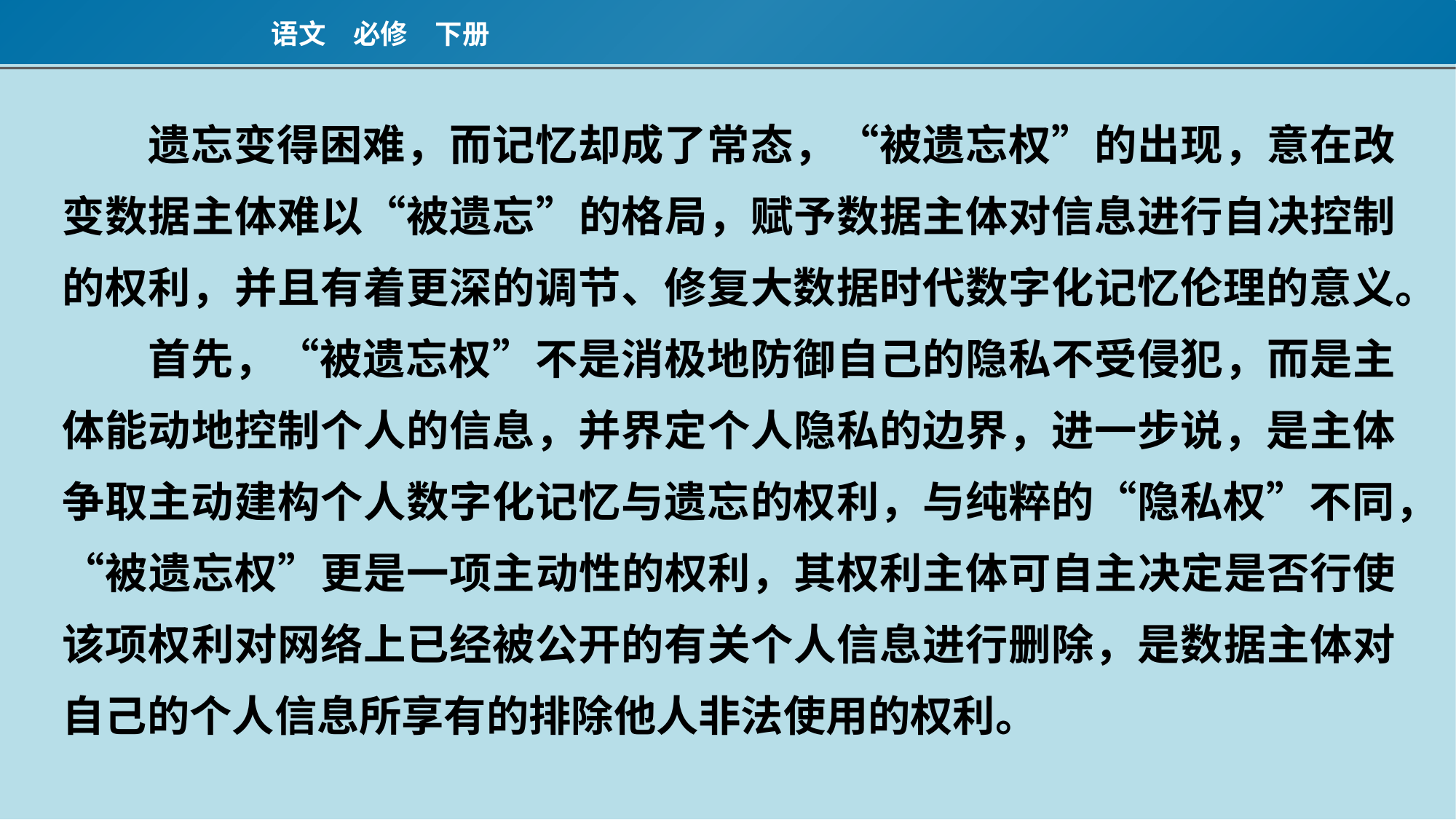

遗忘变得困难，而记忆却成了常态，“被遗忘权”的出现，意在改变数据主体难以“被遗忘”的格局，赋予数据主体对信息进行自决控制的权利，并且有着更深的调节、修复大数据时代数字化记忆伦理的意义。
首先，“被遗忘权”不是消极地防御自己的隐私不受侵犯，而是主体能动地控制个人的信息，并界定个人隐私的边界，进一步说，是主体争取主动建构个人数字化记忆与遗忘的权利，与纯粹的“隐私权”不同，“被遗忘权”更是一项主动性的权利，其权利主体可自主决定是否行使该项权利对网络上已经被公开的有关个人信息进行删除，是数据主体对自己的个人信息所享有的排除他人非法使用的权利。